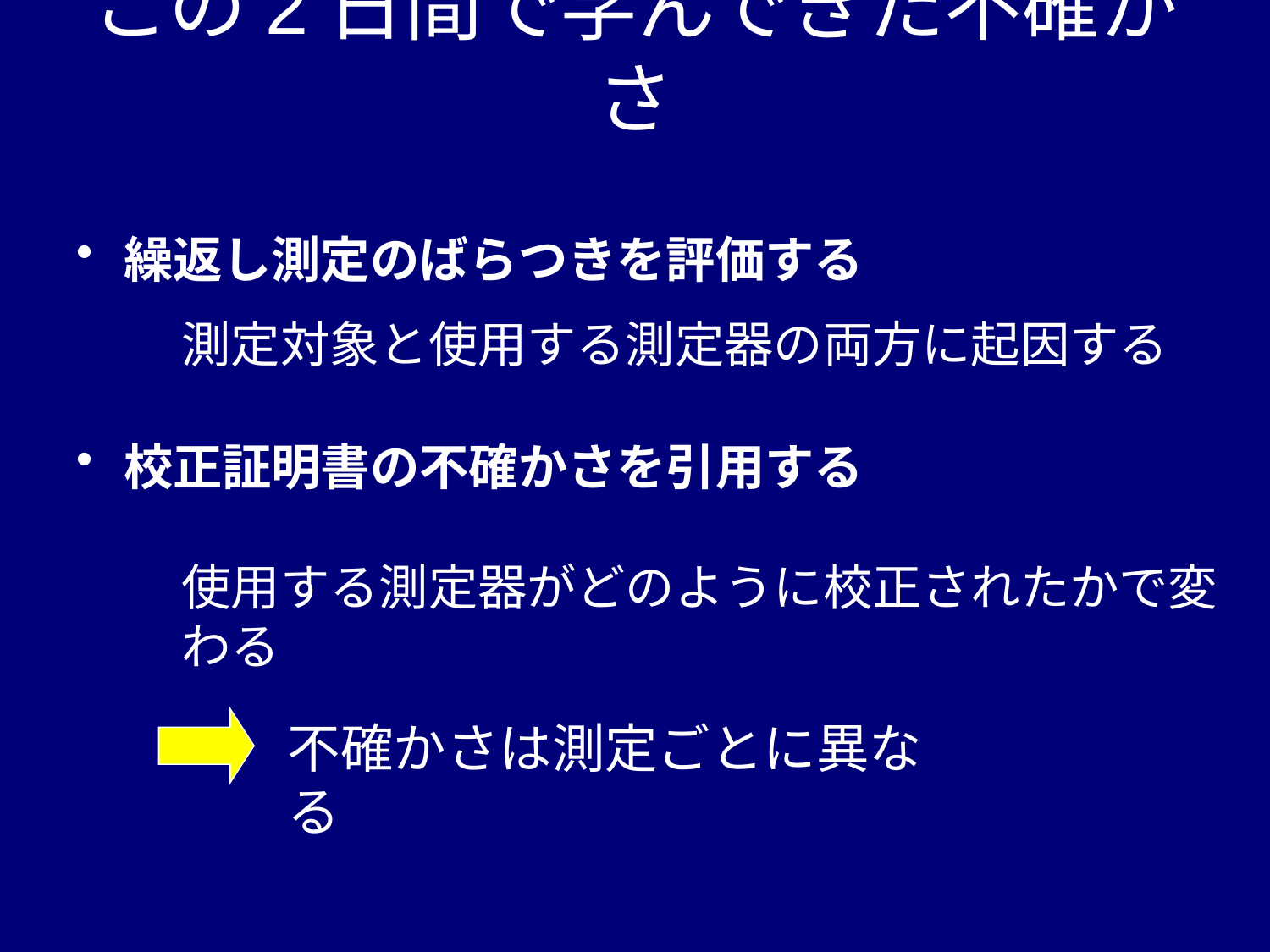

# この2日間で学んできた不確かさ
繰返し測定のばらつきを評価する

校正証明書の不確かさを引用する

測定対象と使用する測定器の両方に起因する
使用する測定器がどのように校正されたかで変わる

不確かさは測定ごとに異なる